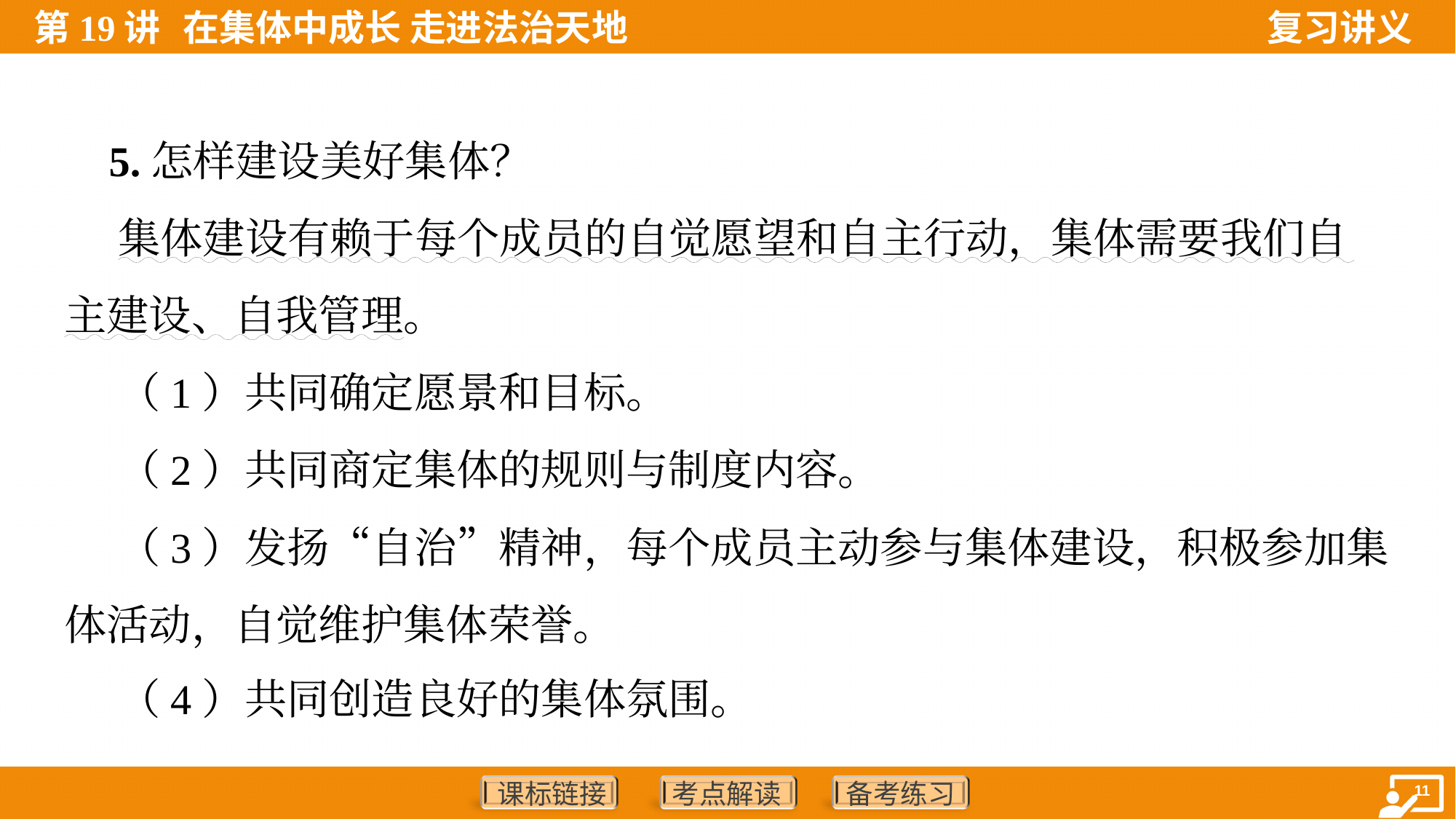

5.怎样建设美好集体？
    集体建设有赖于每个成员的自觉愿望和自主行动，集体需要我们自
主建设、自我管理。
    （1）共同确定愿景和目标。
    （2）共同商定集体的规则与制度内容。
    （3）发扬“自治”精神，每个成员主动参与集体建设，积极参加集
体活动，自觉维护集体荣誉。
    （4）共同创造良好的集体氛围。